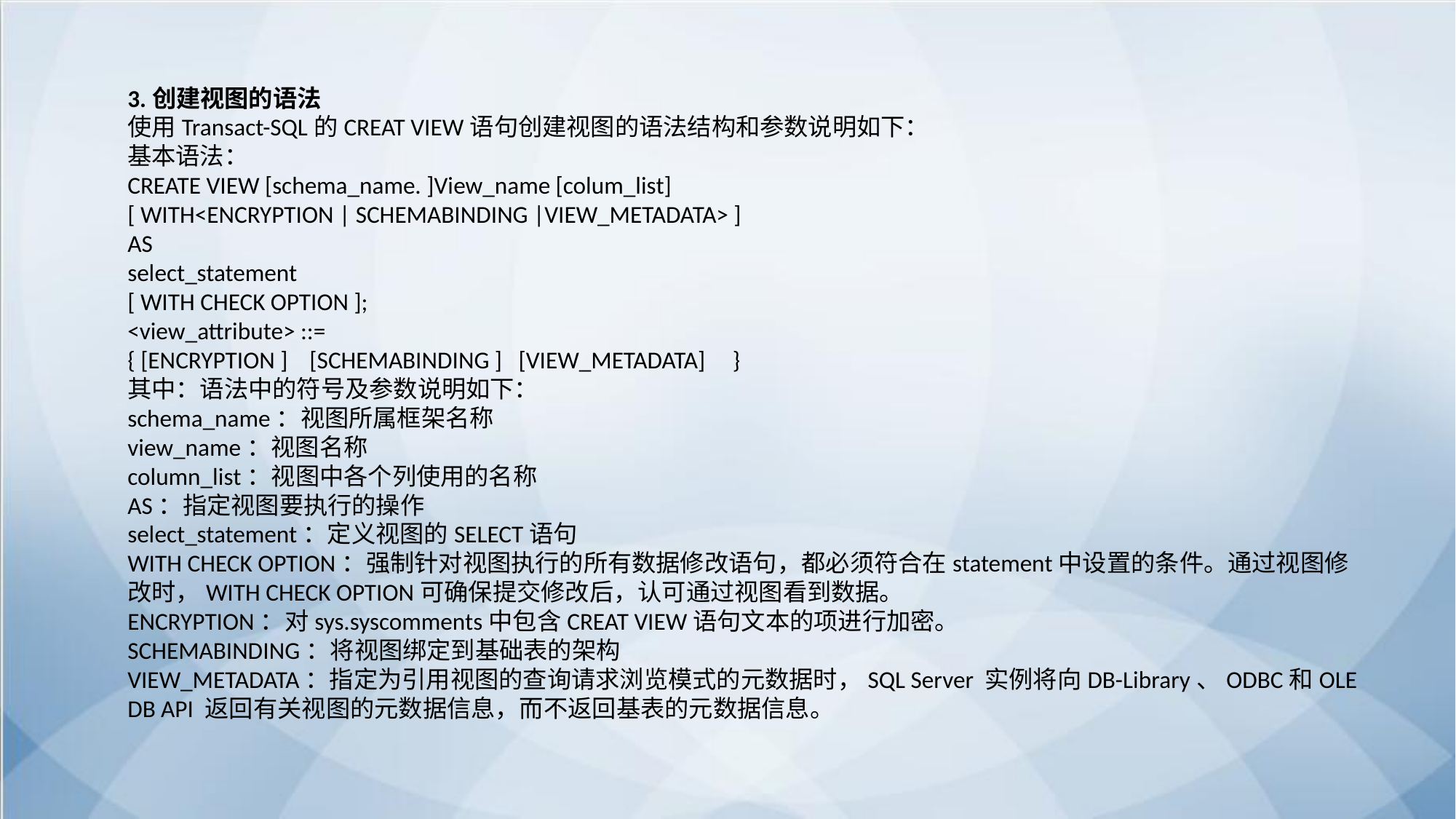

3.创建视图的语法
使用Transact-SQL的CREAT VIEW语句创建视图的语法结构和参数说明如下：
基本语法：
CREATE VIEW [schema_name. ]View_name [colum_list]
[ WITH<ENCRYPTION | SCHEMABINDING |VIEW_METADATA> ]
AS
select_statement
[ WITH CHECK OPTION ];
<view_attribute> ::=
{ [ENCRYPTION ]    [SCHEMABINDING ]   [VIEW_METADATA]     }
其中：语法中的符号及参数说明如下：
schema_name：视图所属框架名称
view_name：视图名称
column_list：视图中各个列使用的名称
AS：指定视图要执行的操作
select_statement：定义视图的SELECT语句
WITH CHECK OPTION：强制针对视图执行的所有数据修改语句，都必须符合在statement中设置的条件。通过视图修改时，WITH CHECK OPTION可确保提交修改后，认可通过视图看到数据。
ENCRYPTION：对sys.syscomments中包含CREAT VIEW语句文本的项进行加密。
SCHEMABINDING：将视图绑定到基础表的架构
VIEW_METADATA：指定为引用视图的查询请求浏览模式的元数据时，SQL Server 实例将向DB-Library、ODBC和OLE DB API 返回有关视图的元数据信息，而不返回基表的元数据信息。